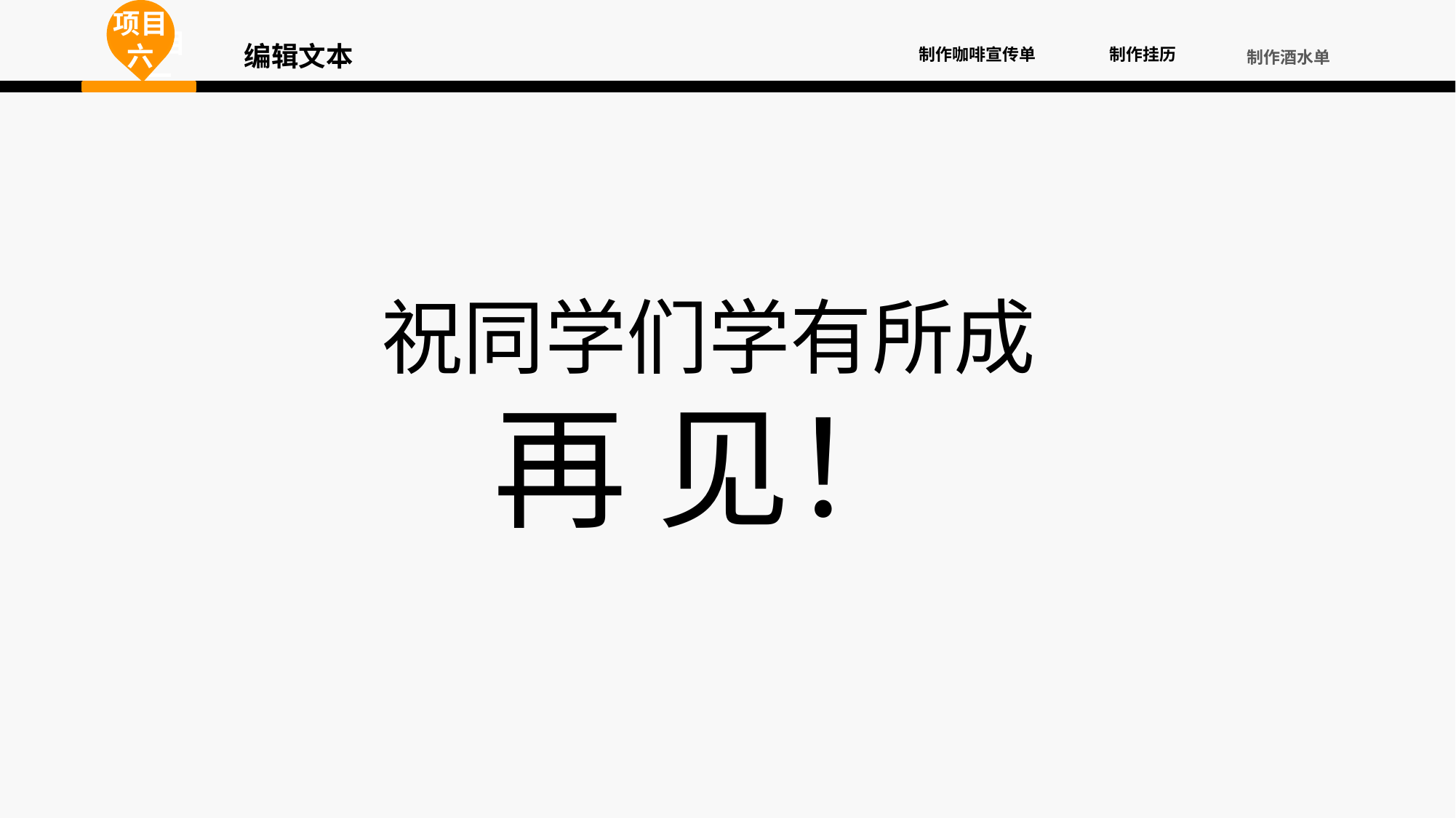

项目六

项目一
项目一
编辑文本
制作挂历
制作咖啡宣传单
制作酒水单
祝同学们学有所成
再 见！